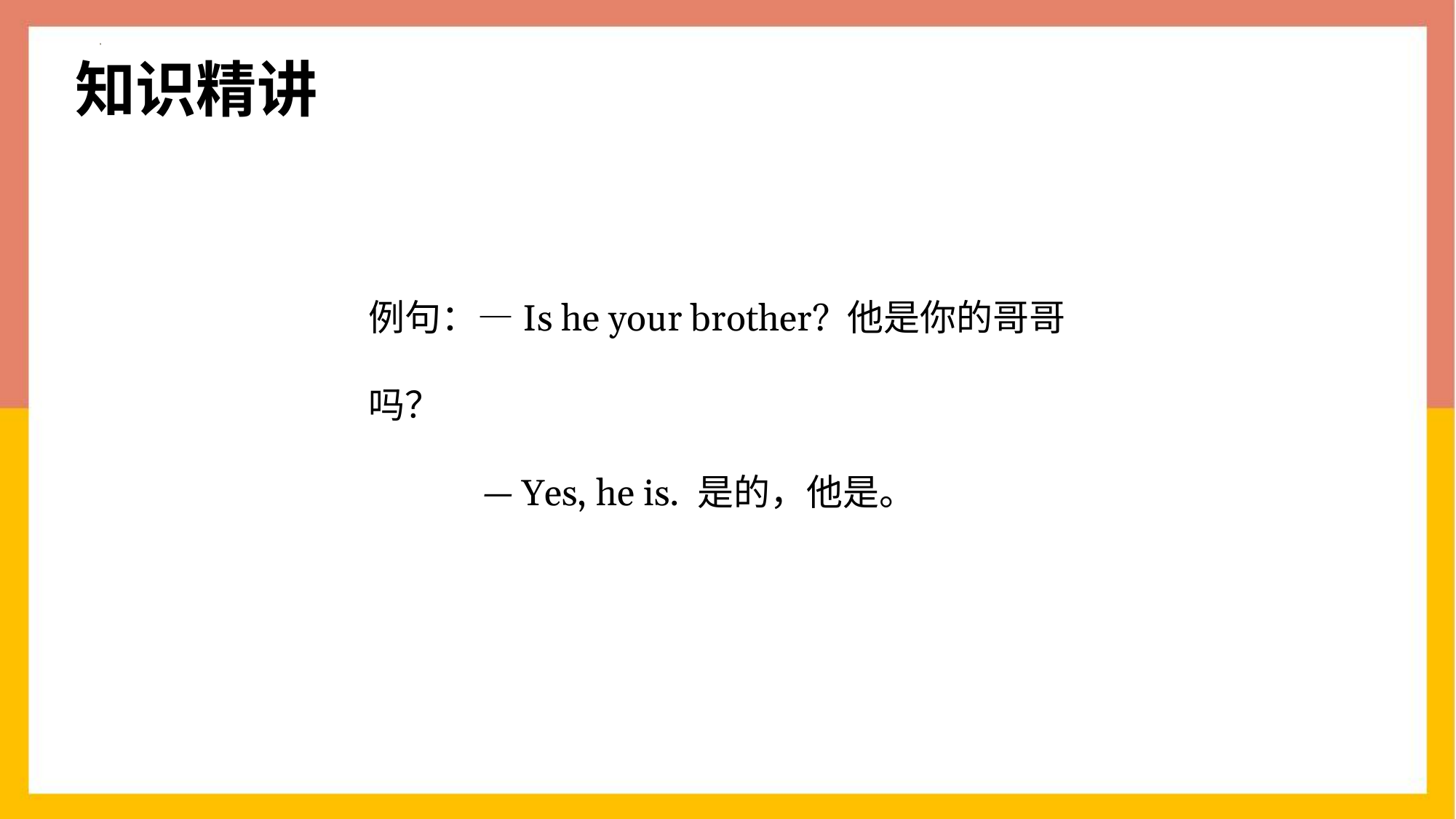

知识精讲
例句：—Is he your brother? 他是你的哥哥吗？
             — Yes, he is. 是的，他是。